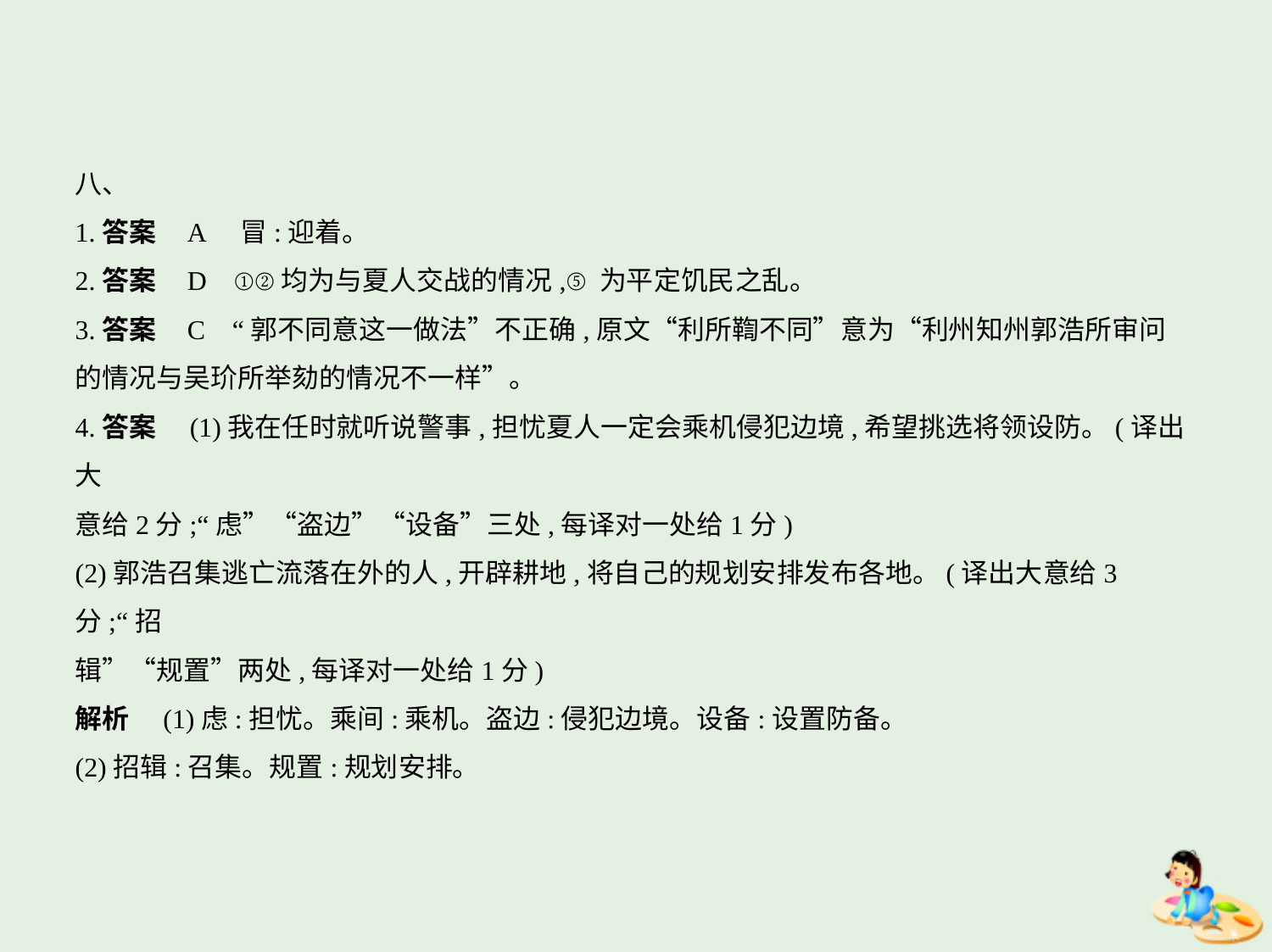

八、
1.答案    A　冒:迎着。
2.答案    D    ①②均为与夏人交战的情况,⑤为平定饥民之乱。
3.答案    C    “郭不同意这一做法”不正确,原文“利所鞫不同”意为“利州知州郭浩所审问
的情况与吴玠所举劾的情况不一样”。
4.答案　(1)我在任时就听说警事,担忧夏人一定会乘机侵犯边境,希望挑选将领设防。(译出大
意给2分;“虑”“盗边”“设备”三处,每译对一处给1分)
(2)郭浩召集逃亡流落在外的人,开辟耕地,将自己的规划安排发布各地。(译出大意给3分;“招
辑”“规置”两处,每译对一处给1分)
解析　(1)虑:担忧。乘间:乘机。盗边:侵犯边境。设备:设置防备。
(2)招辑:召集。规置:规划安排。